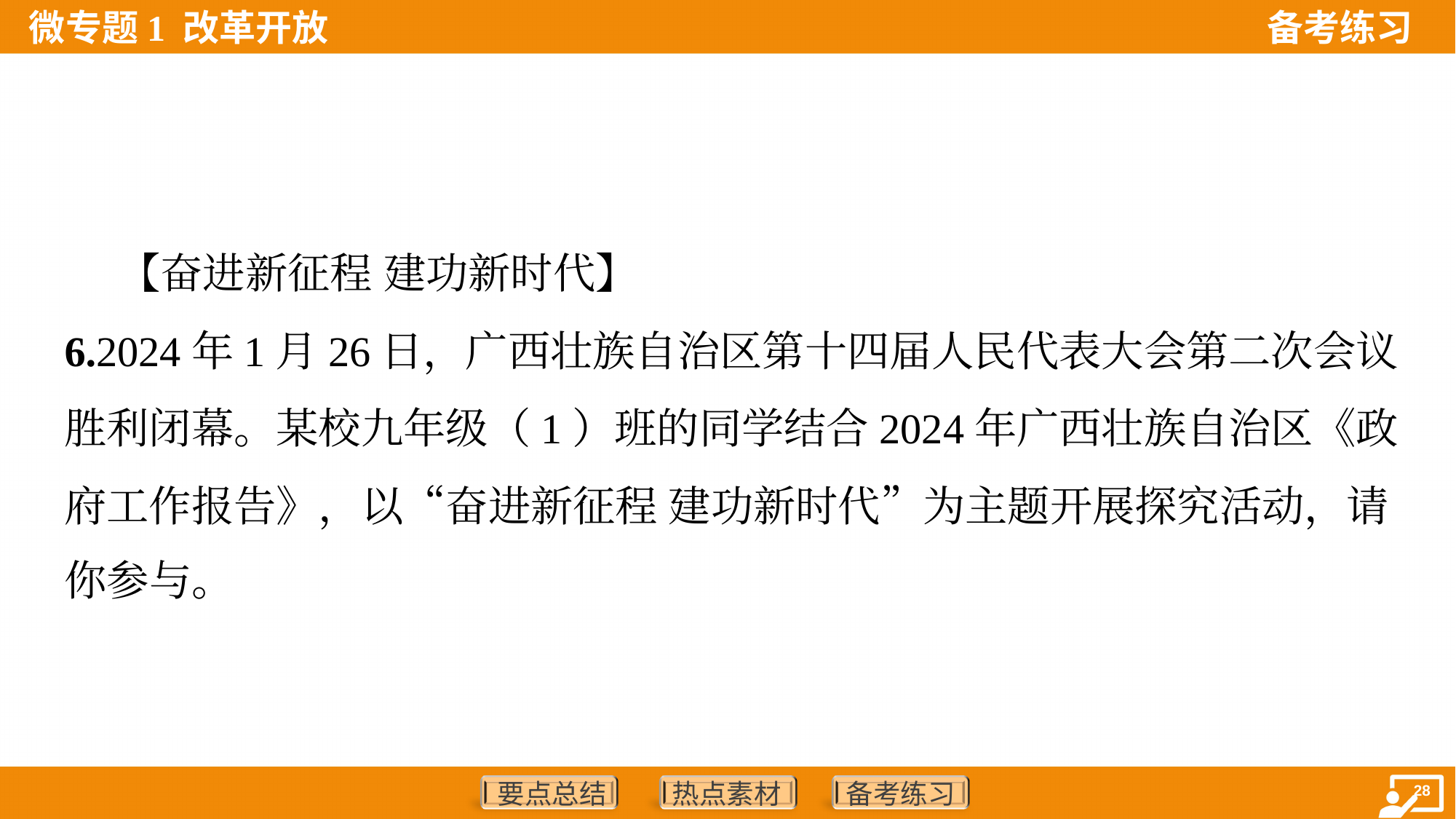

【奋进新征程 建功新时代】
6.2024年1月26日，广西壮族自治区第十四届人民代表大会第二次会议
胜利闭幕。某校九年级（1）班的同学结合2024年广西壮族自治区《政
府工作报告》，以“奋进新征程 建功新时代”为主题开展探究活动，请
你参与。